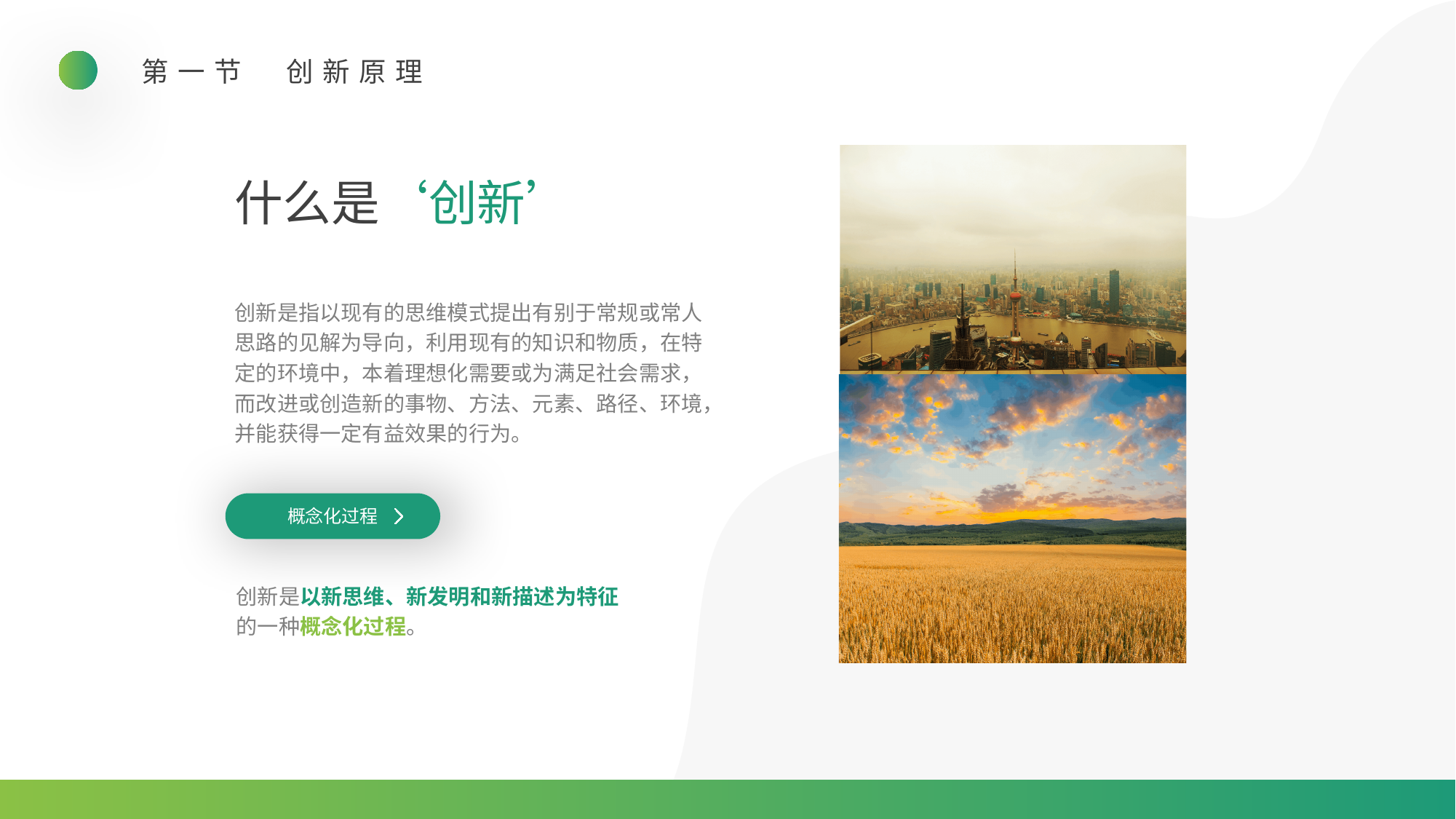

第一节　创新原理

什么是‘创新’
创新是指以现有的思维模式提出有别于常规或常人思路的见解为导向，利用现有的知识和物质，在特定的环境中，本着理想化需要或为满足社会需求，而改进或创造新的事物、方法、元素、路径、环境，并能获得一定有益效果的行为。

概念化过程

创新是以新思维、新发明和新描述为特征的一种概念化过程。